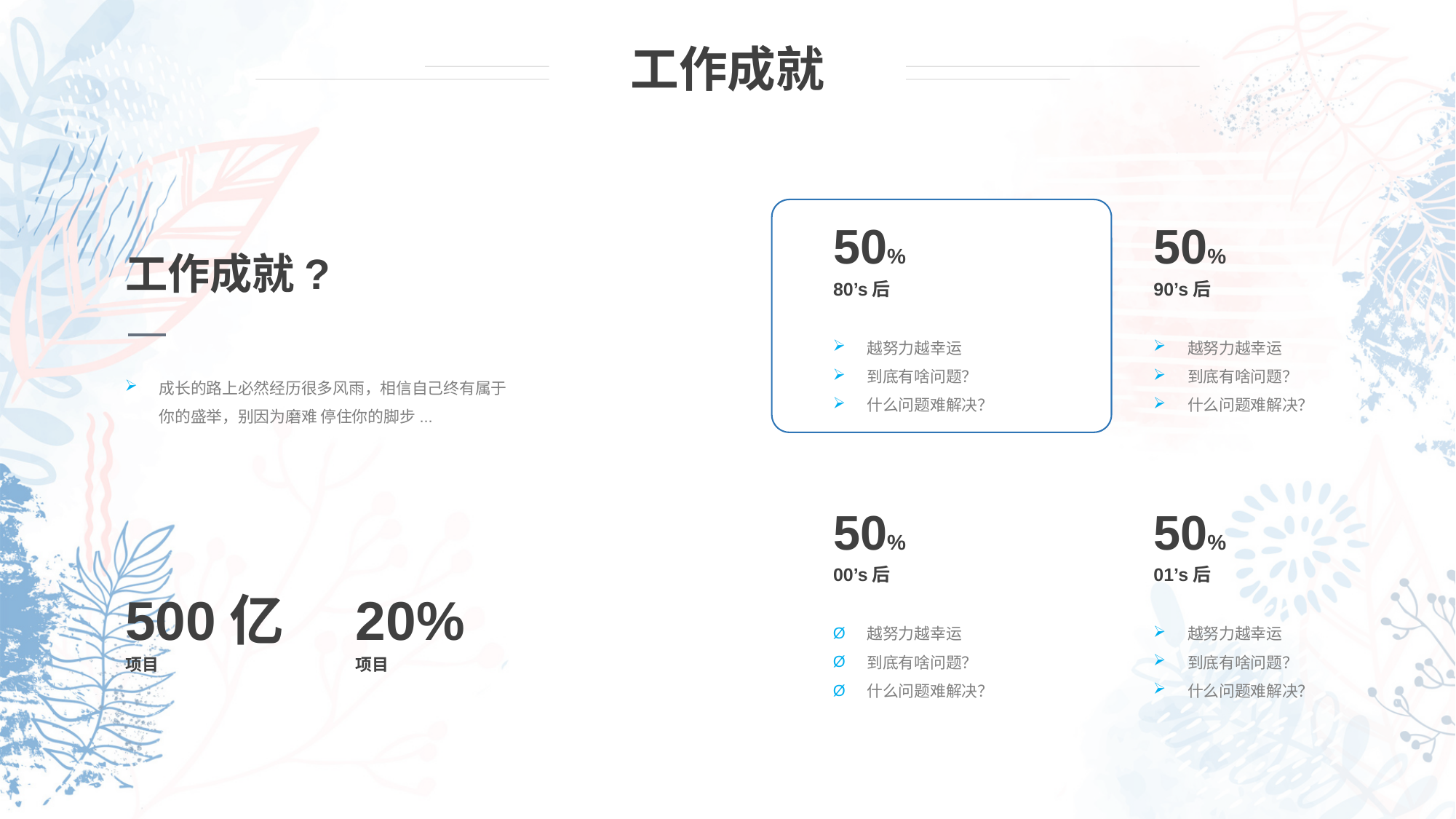

工作成就

50%
50%
工作成就?
80’s后
90’s后
越努力越幸运
到底有啥问题？
什么问题难解决？
越努力越幸运
到底有啥问题？
什么问题难解决？
成长的路上必然经历很多风雨，相信自己终有属于你的盛举，别因为磨难 停住你的脚步...
50%
50%
00’s后
01’s后
500亿
20%
越努力越幸运
到底有啥问题？
什么问题难解决？
越努力越幸运
到底有啥问题？
什么问题难解决？
项目
项目